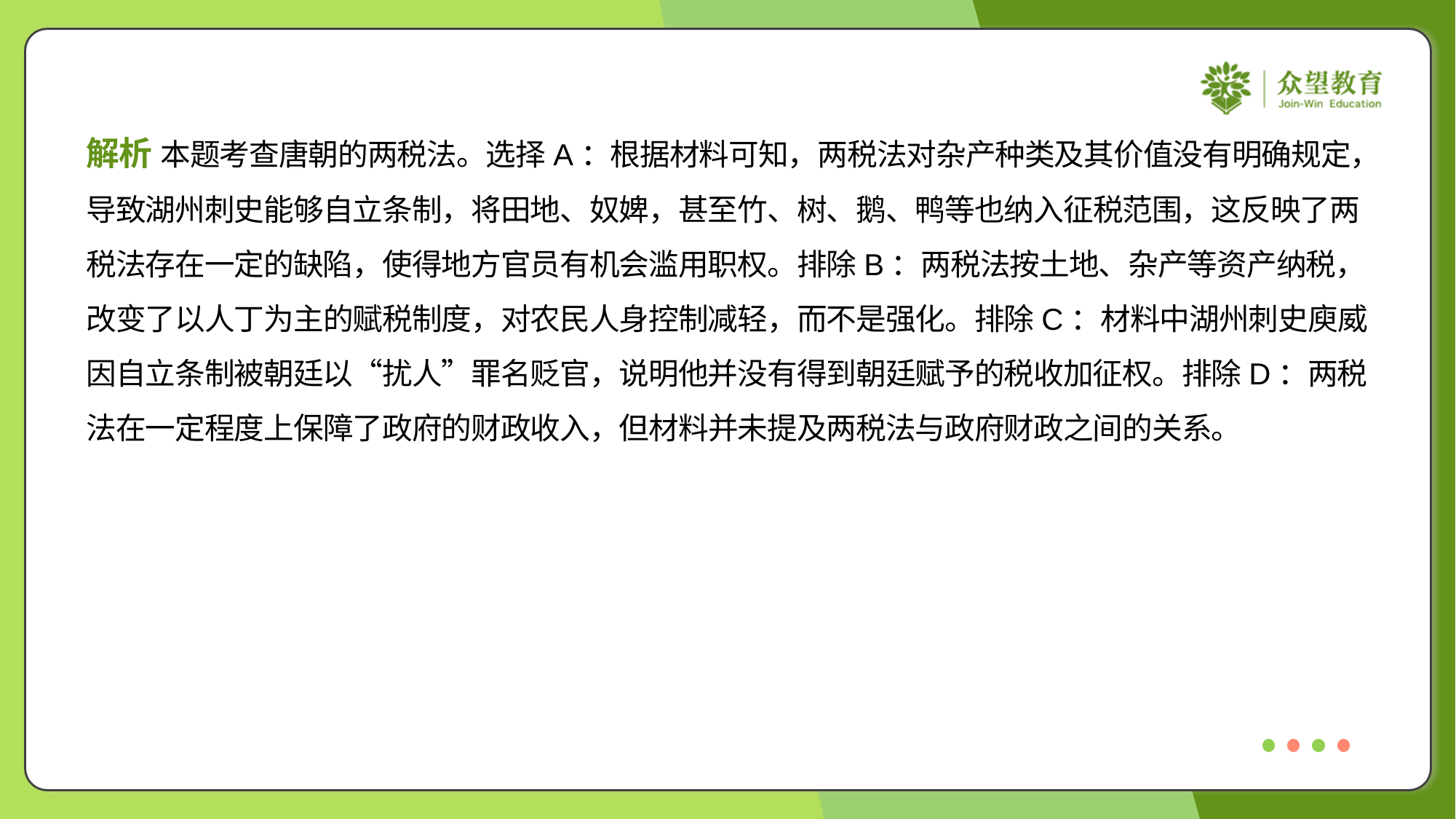

解析 本题考查唐朝的两税法。选择A：根据材料可知，两税法对杂产种类及其价值没有明确规定，
导致湖州刺史能够自立条制，将田地、奴婢，甚至竹、树、鹅、鸭等也纳入征税范围，这反映了两
税法存在一定的缺陷，使得地方官员有机会滥用职权。排除B：两税法按土地、杂产等资产纳税，
改变了以人丁为主的赋税制度，对农民人身控制减轻，而不是强化。排除C：材料中湖州刺史庾威
因自立条制被朝廷以“扰人”罪名贬官，说明他并没有得到朝廷赋予的税收加征权。排除D：两税
法在一定程度上保障了政府的财政收入，但材料并未提及两税法与政府财政之间的关系。